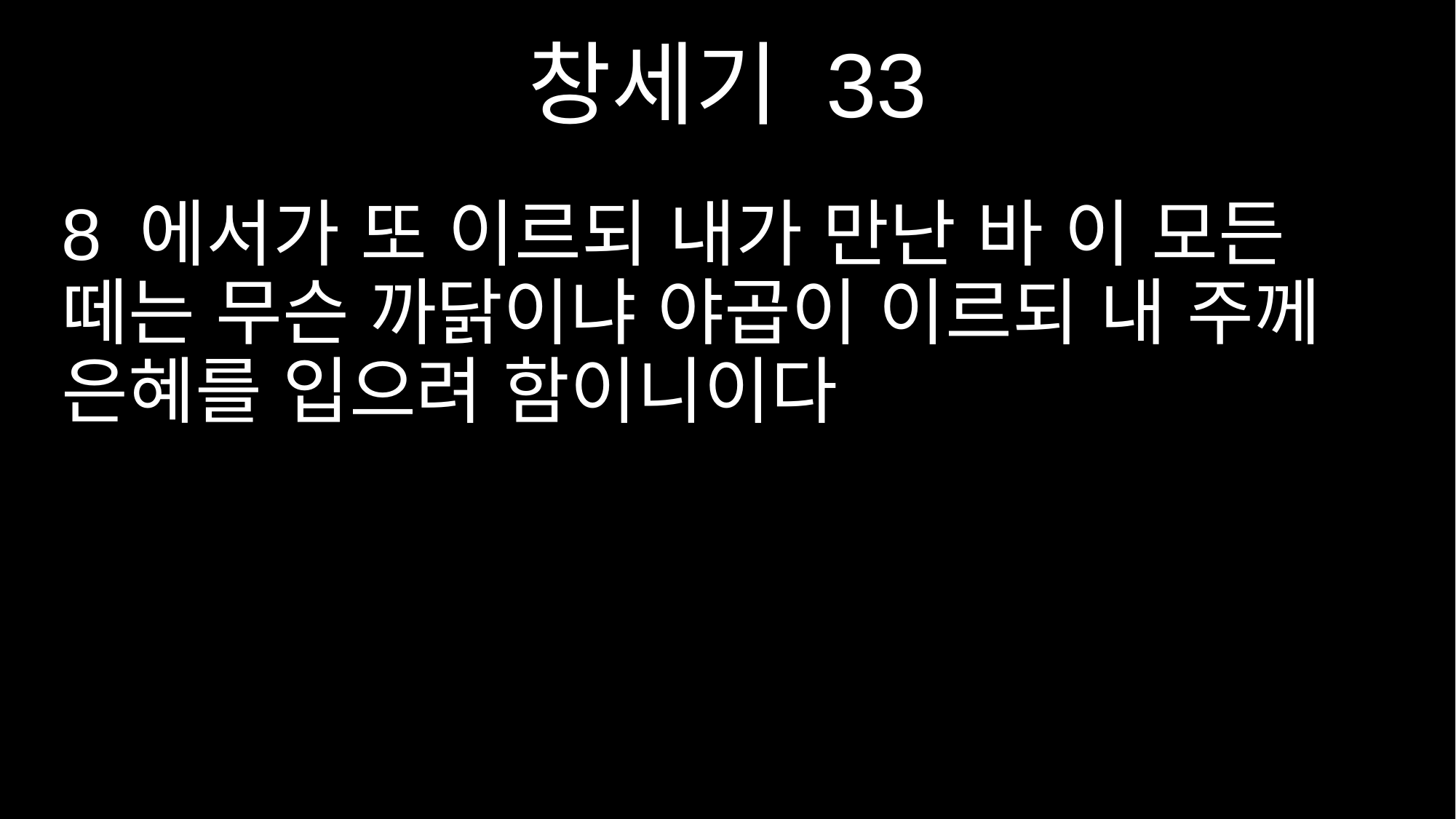

창세기 33
8 에서가 또 이르되 내가 만난 바 이 모든 떼는 무슨 까닭이냐 야곱이 이르되 내 주께 은혜를 입으려 함이니이다